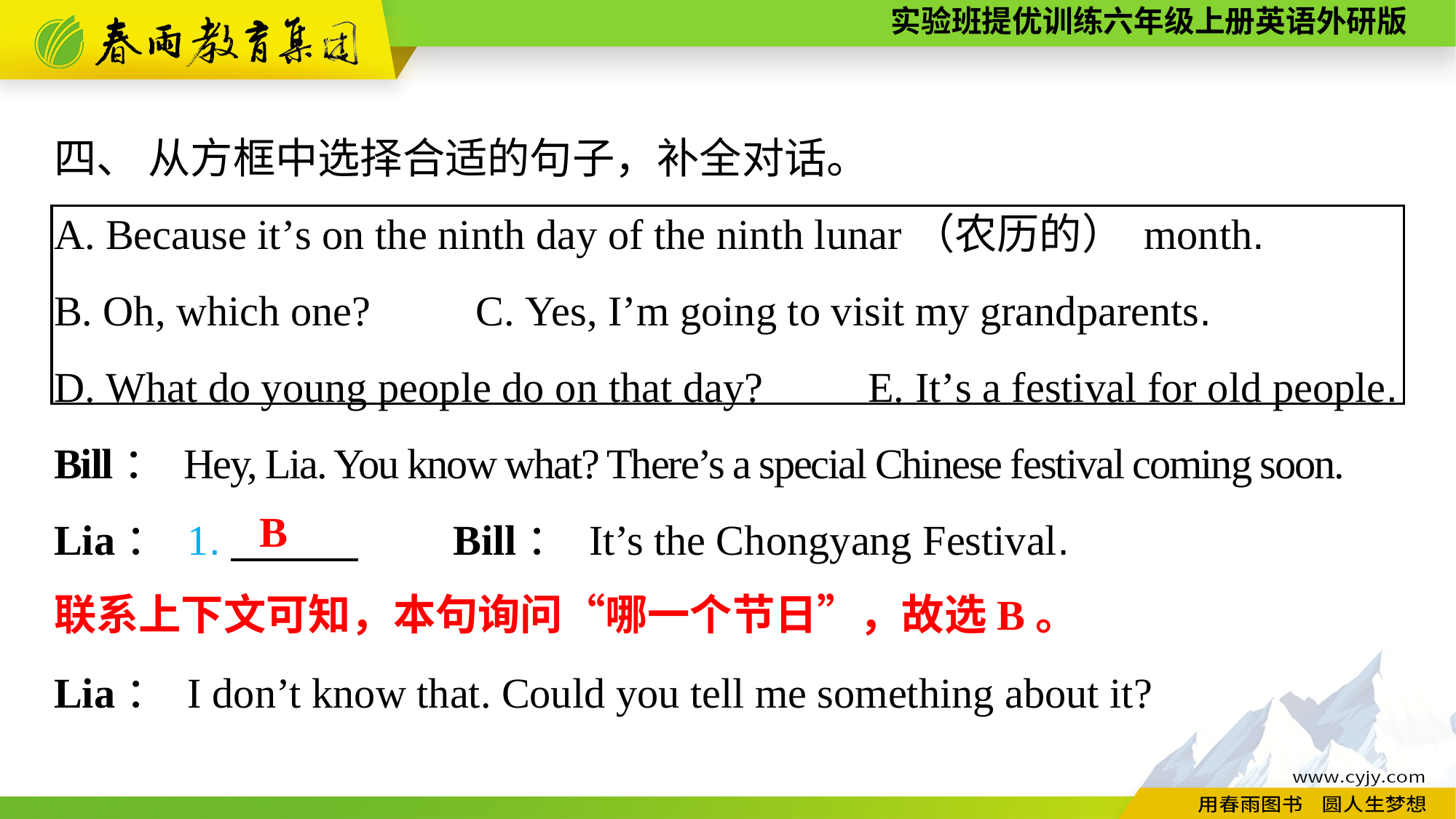

四、 从方框中选择合适的句子，补全对话。
A. Because it’s on the ninth day of the ninth lunar（农历的） month.
B. Oh, which one?　　C. Yes, I’m going to visit my grandparents.
D. What do young people do on that day?　　E. It’s a festival for old people.
Bill： Hey, Lia. You know what? There’s a special Chinese festival coming soon.
Lia： 1.　　　　　Bill： It’s the Chongyang Festival.

Lia： I don’t know that. Could you tell me something about it?

B
联系上下文可知，本句询问“哪一个节日”，故选B。